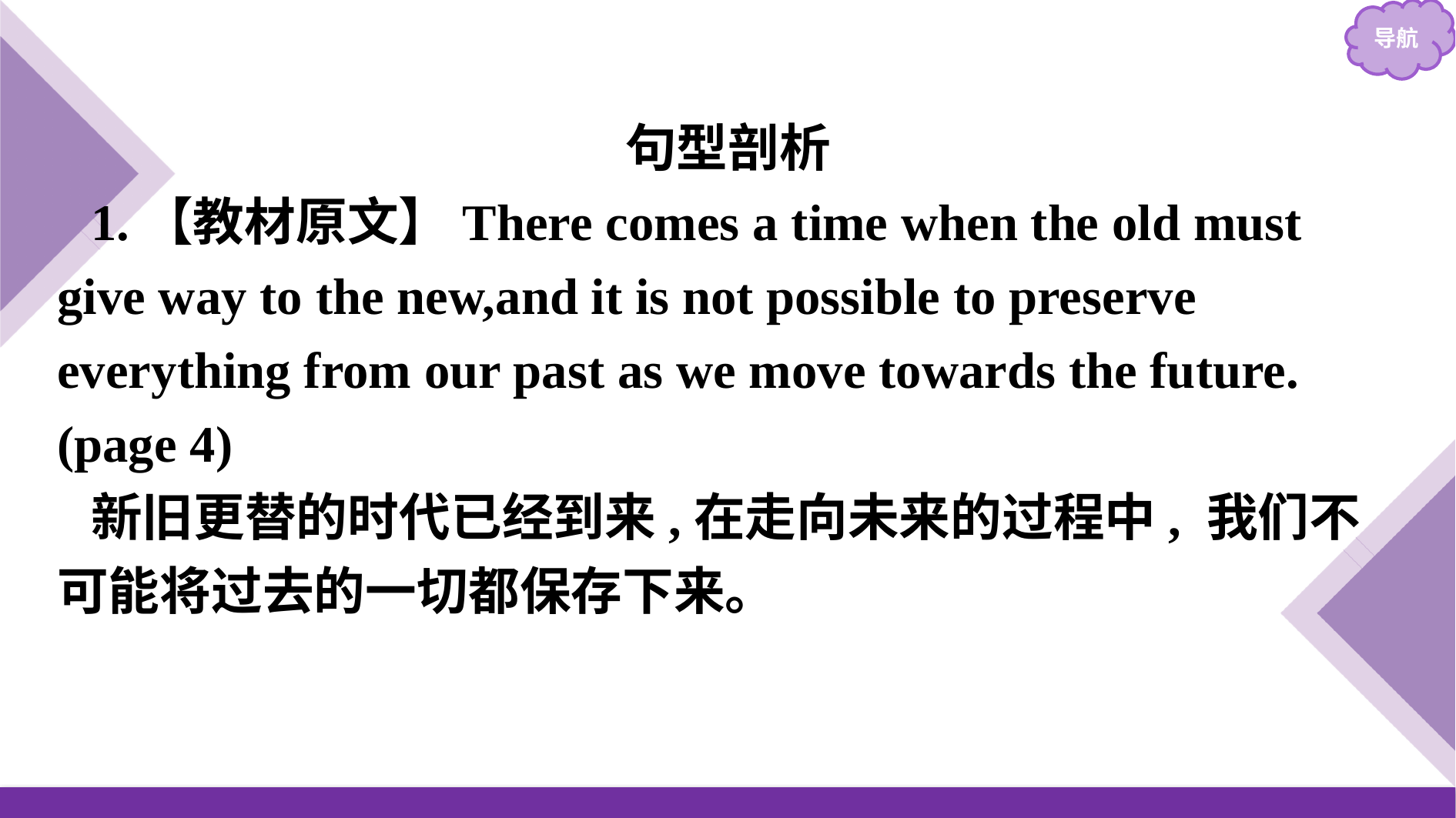

句型剖析
1.【教材原文】There comes a time when the old must give way to the new,and it is not possible to preserve everything from our past as we move towards the future.(page 4)
新旧更替的时代已经到来,在走向未来的过程中, 我们不可能将过去的一切都保存下来。